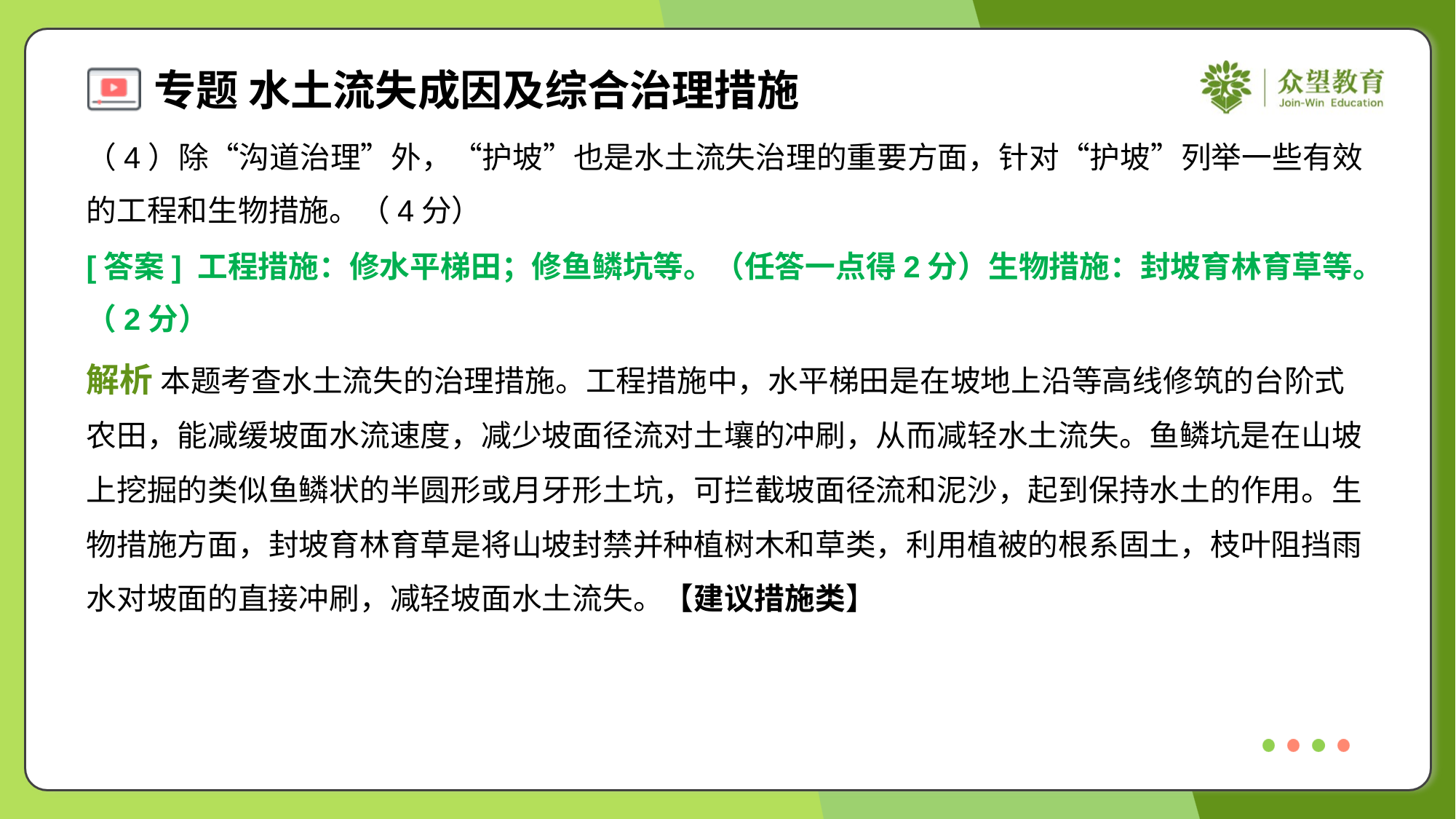

（4）除“沟道治理”外，“护坡”也是水土流失治理的重要方面，针对“护坡”列举一些有效
的工程和生物措施。（4分）
[答案] 工程措施：修水平梯田；修鱼鳞坑等。（任答一点得2分）生物措施：封坡育林育草等。
（2分）
解析 本题考查水土流失的治理措施。工程措施中，水平梯田是在坡地上沿等高线修筑的台阶式
农田，能减缓坡面水流速度，减少坡面径流对土壤的冲刷，从而减轻水土流失。鱼鳞坑是在山坡
上挖掘的类似鱼鳞状的半圆形或月牙形土坑，可拦截坡面径流和泥沙，起到保持水土的作用。生
物措施方面，封坡育林育草是将山坡封禁并种植树木和草类，利用植被的根系固土，枝叶阻挡雨
水对坡面的直接冲刷，减轻坡面水土流失。【建议措施类】